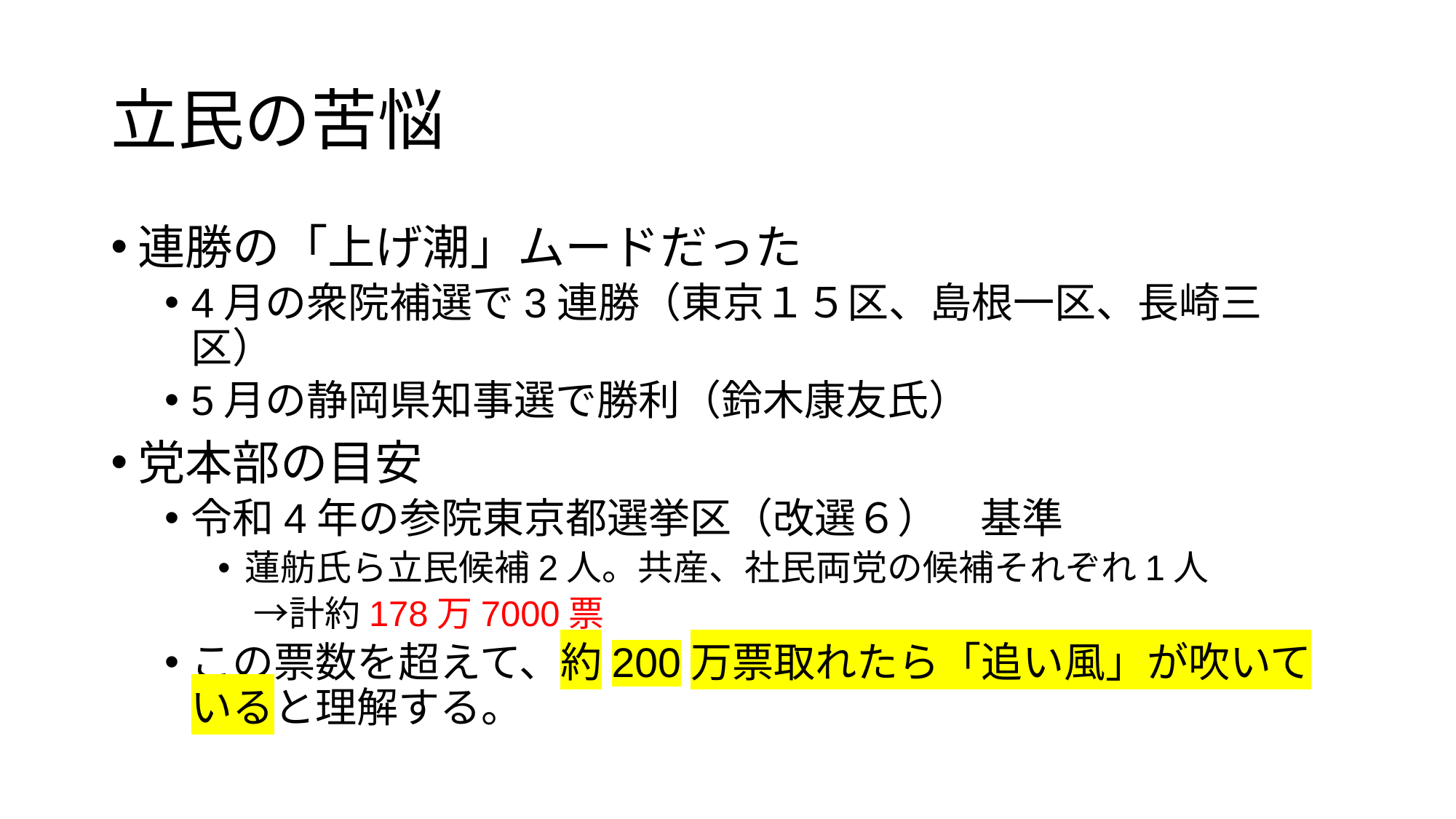

# 立民の苦悩
連勝の「上げ潮」ムードだった
4月の衆院補選で3連勝（東京１５区、島根一区、長崎三区）
5月の静岡県知事選で勝利（鈴木康友氏）
党本部の目安
令和4年の参院東京都選挙区（改選６）　基準
蓮舫氏ら立民候補2人。共産、社民両党の候補それぞれ1人
　→計約178万7000票
この票数を超えて、約200万票取れたら「追い風」が吹いていると理解する。